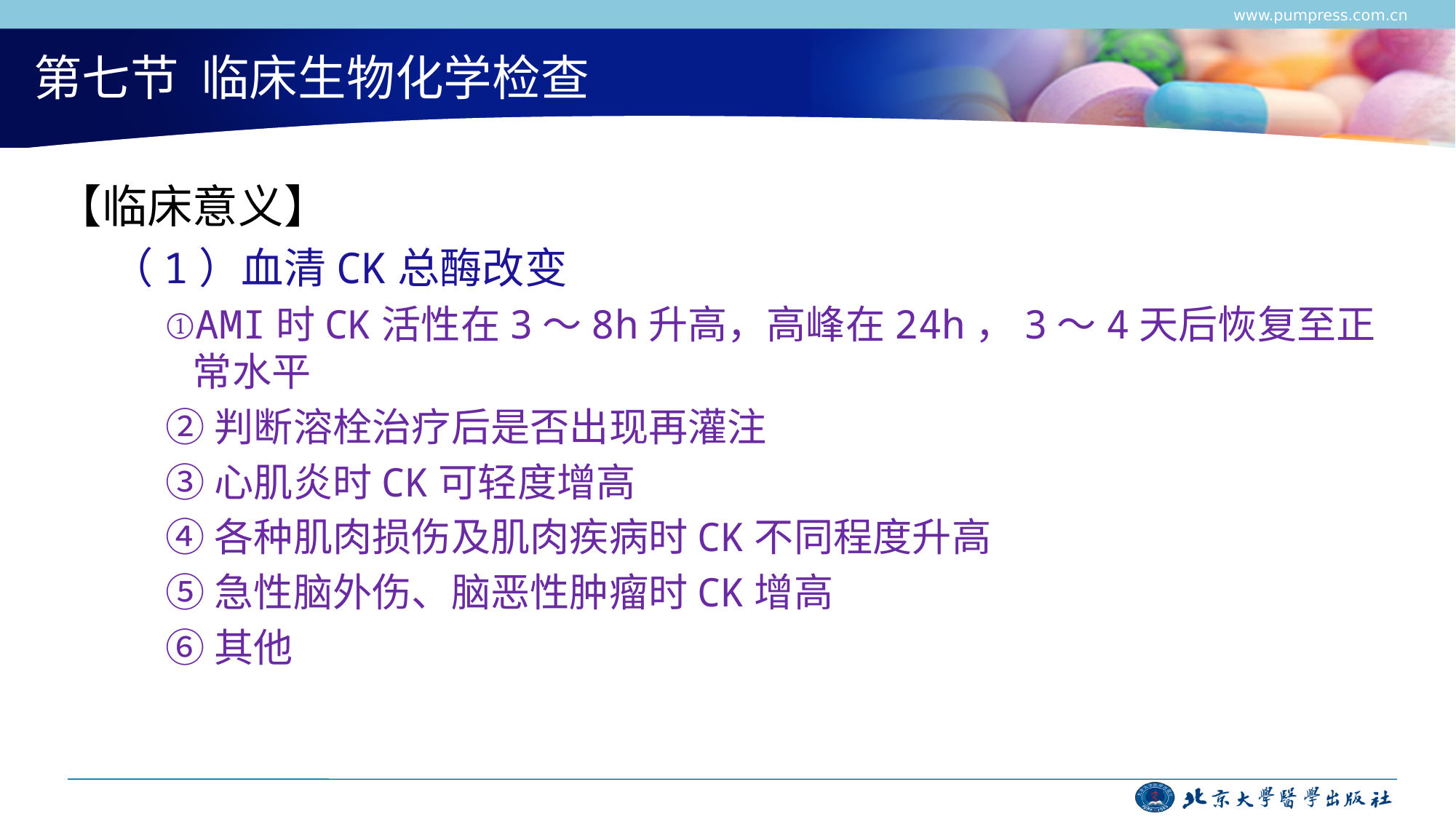

www.pumpress.com.cn
# 第七节  临床生物化学检查
【临床意义】
（1）血清CK总酶改变
①AMI时CK活性在3～8h升高，高峰在24h，3～4天后恢复至正常水平
②判断溶栓治疗后是否出现再灌注
③心肌炎时CK可轻度增高
④各种肌肉损伤及肌肉疾病时CK不同程度升高
⑤急性脑外伤、脑恶性肿瘤时CK增高
⑥其他